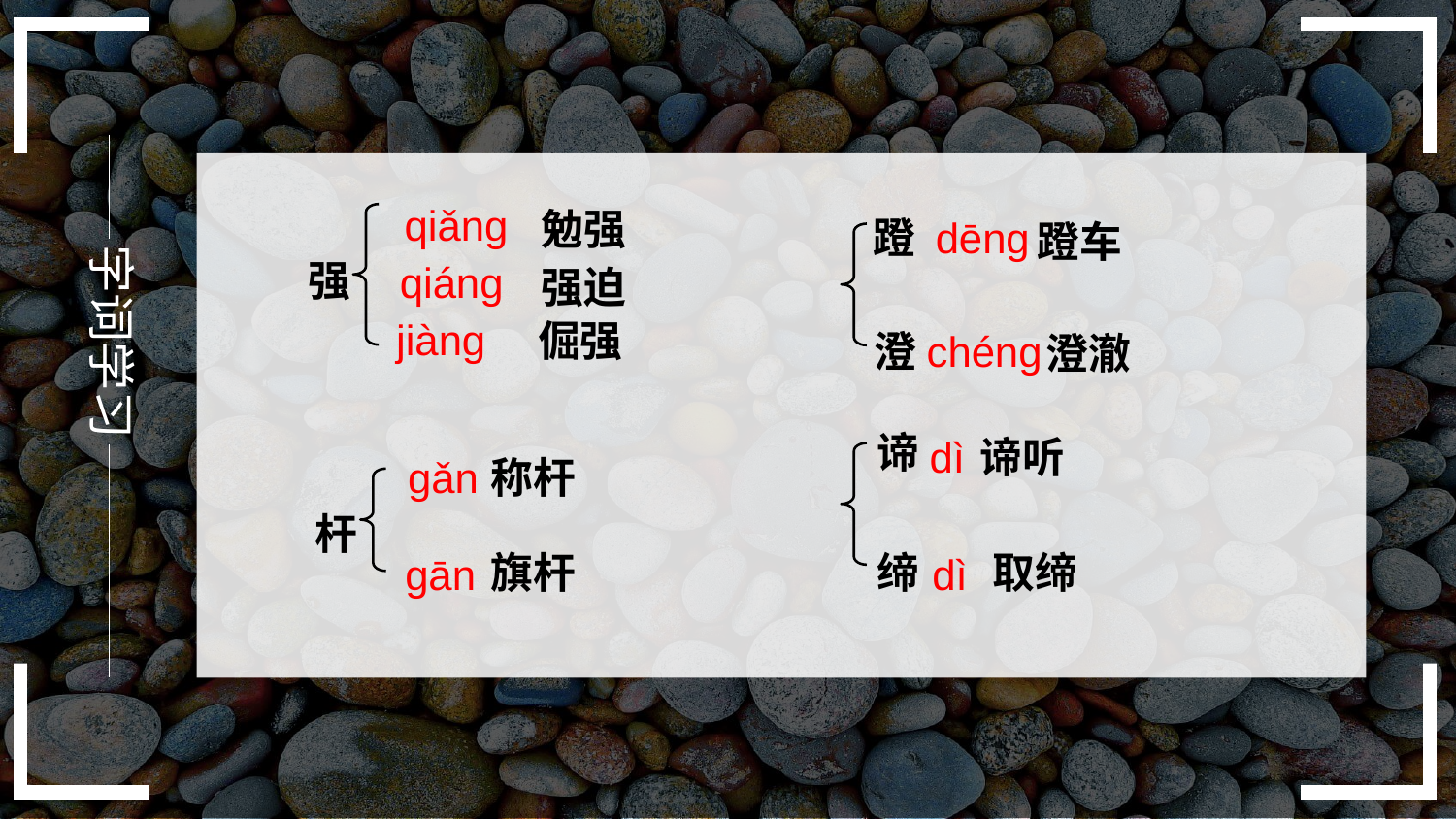

字词学习

qiǎng
勉强

强
qiáng
强迫
jiàng
倔强
蹬
dēng
蹬车

澄
chéng
澄澈
谛
dì
谛听

缔
取缔
dì
gǎn
称杆

杆
旗杆
gān